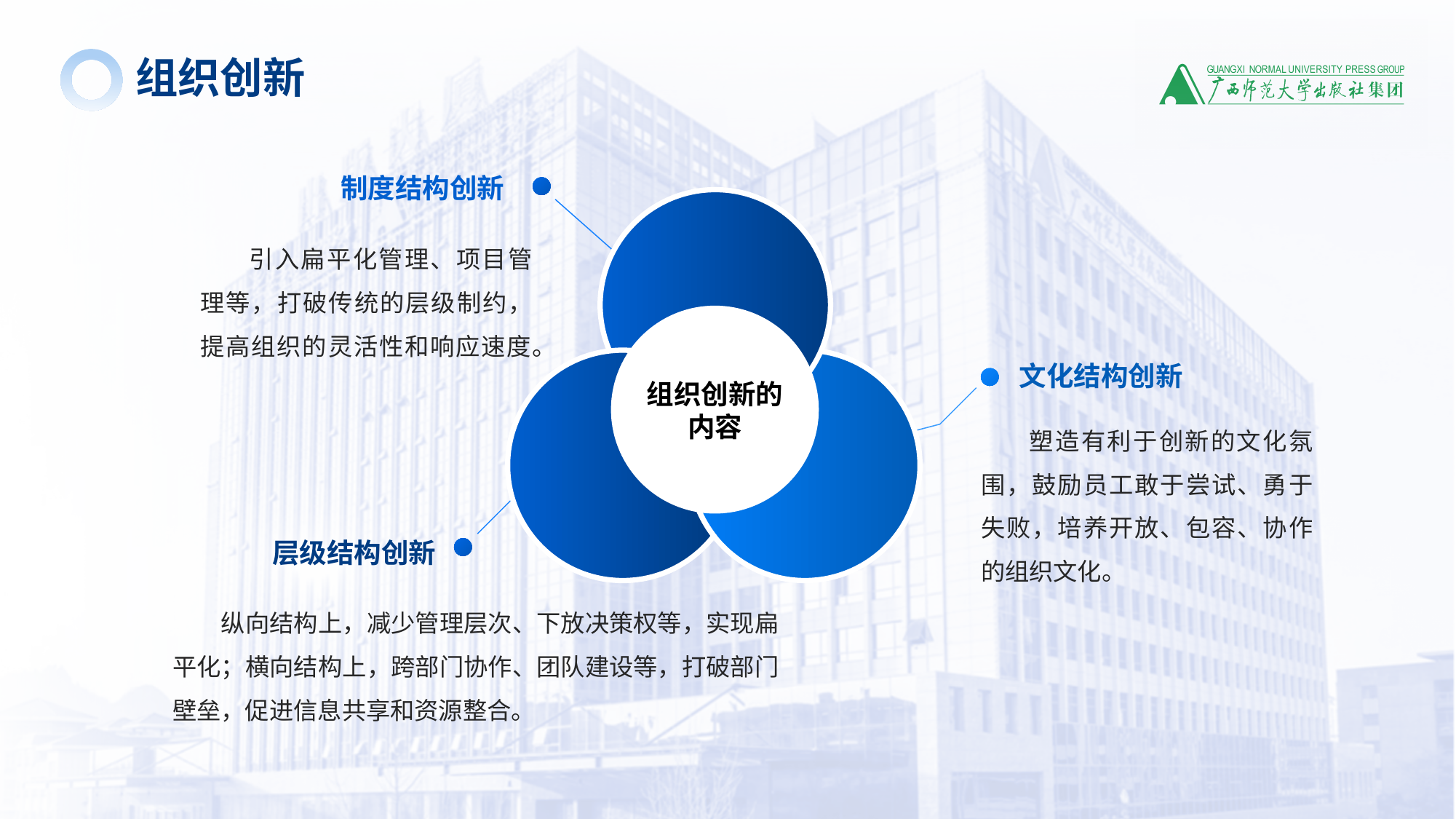

组织创新

制度结构创新

引入扁平化管理、项目管理等，打破传统的层级制约，提高组织的灵活性和响应速度。
组织创新的内容
文化结构创新

塑造有利于创新的文化氛围，鼓励员工敢于尝试、勇于失败，培养开放、包容、协作的组织文化。

层级结构创新

纵向结构上，减少管理层次、下放决策权等，实现扁平化；横向结构上，跨部门协作、团队建设等，打破部门壁垒，促进信息共享和资源整合。